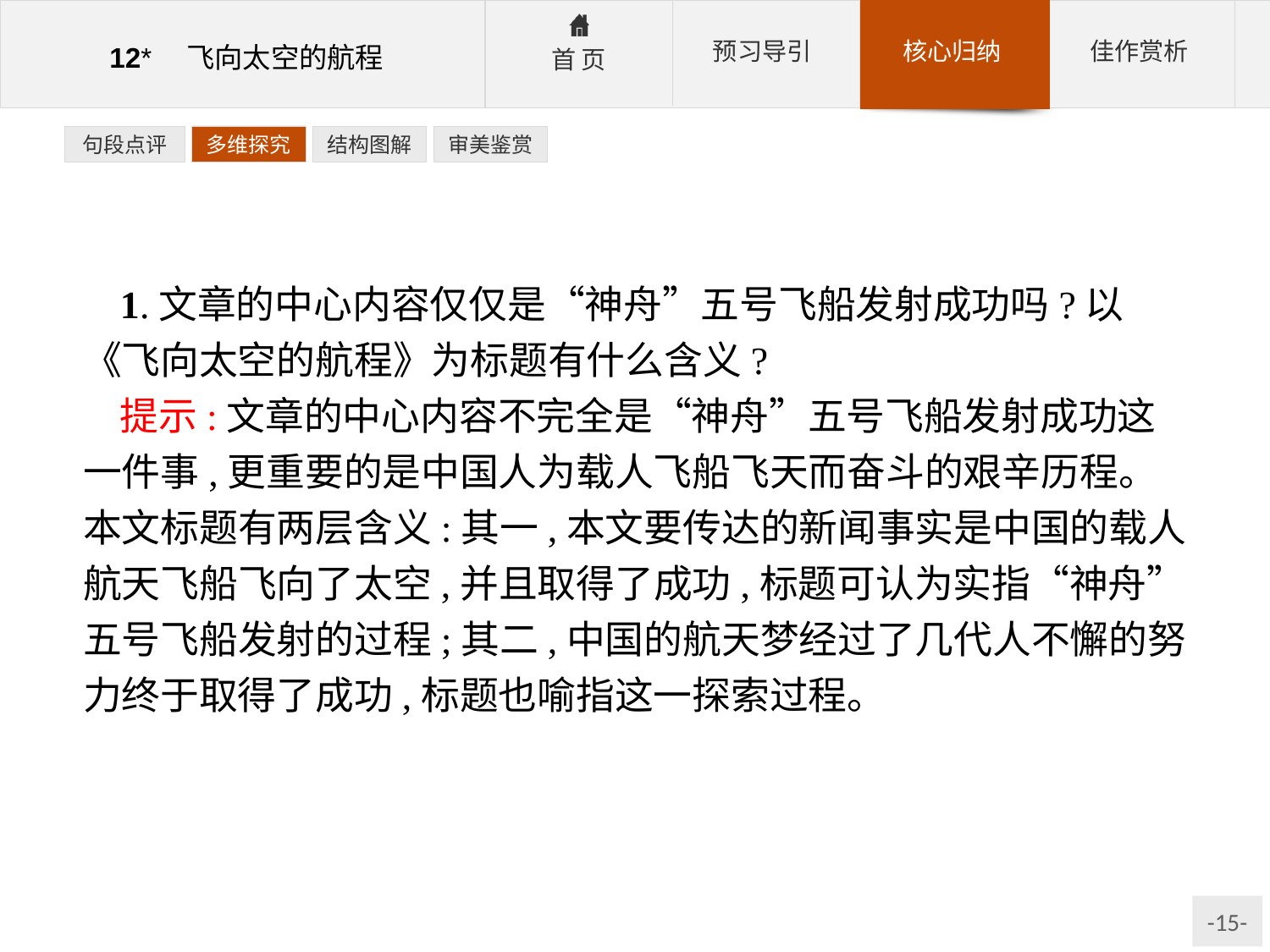

句段点评
多维探究
结构图解
审美鉴赏
1.文章的中心内容仅仅是“神舟”五号飞船发射成功吗?以《飞向太空的航程》为标题有什么含义?
提示:文章的中心内容不完全是“神舟”五号飞船发射成功这一件事,更重要的是中国人为载人飞船飞天而奋斗的艰辛历程。本文标题有两层含义:其一,本文要传达的新闻事实是中国的载人航天飞船飞向了太空,并且取得了成功,标题可认为实指“神舟”五号飞船发射的过程;其二,中国的航天梦经过了几代人不懈的努力终于取得了成功,标题也喻指这一探索过程。